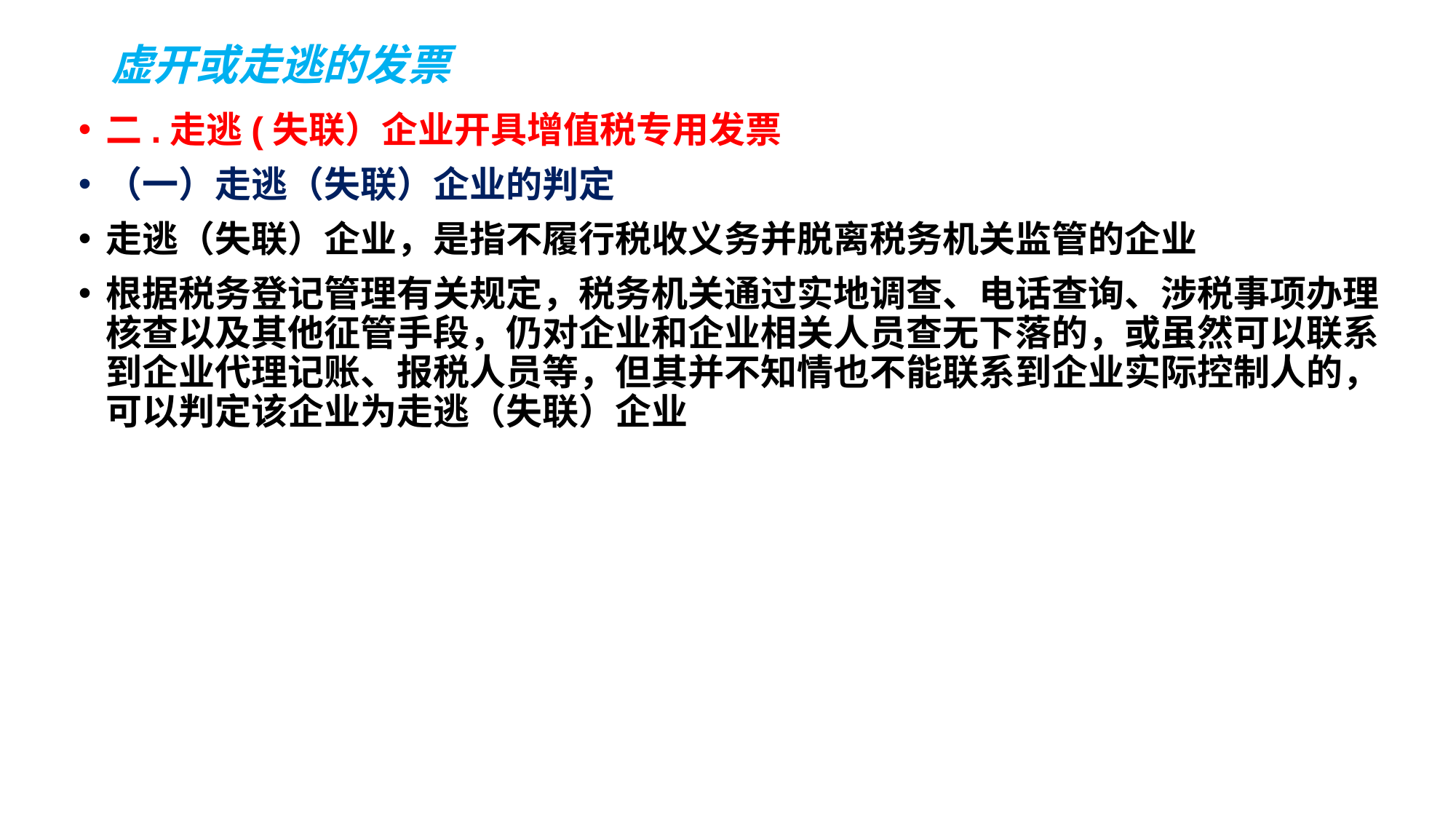

# 虚开或走逃的发票
二.走逃(失联）企业开具增值税专用发票
（一）走逃（失联）企业的判定
走逃（失联）企业，是指不履行税收义务并脱离税务机关监管的企业
根据税务登记管理有关规定，税务机关通过实地调查、电话查询、涉税事项办理核查以及其他征管手段，仍对企业和企业相关人员查无下落的，或虽然可以联系到企业代理记账、报税人员等，但其并不知情也不能联系到企业实际控制人的，可以判定该企业为走逃（失联）企业